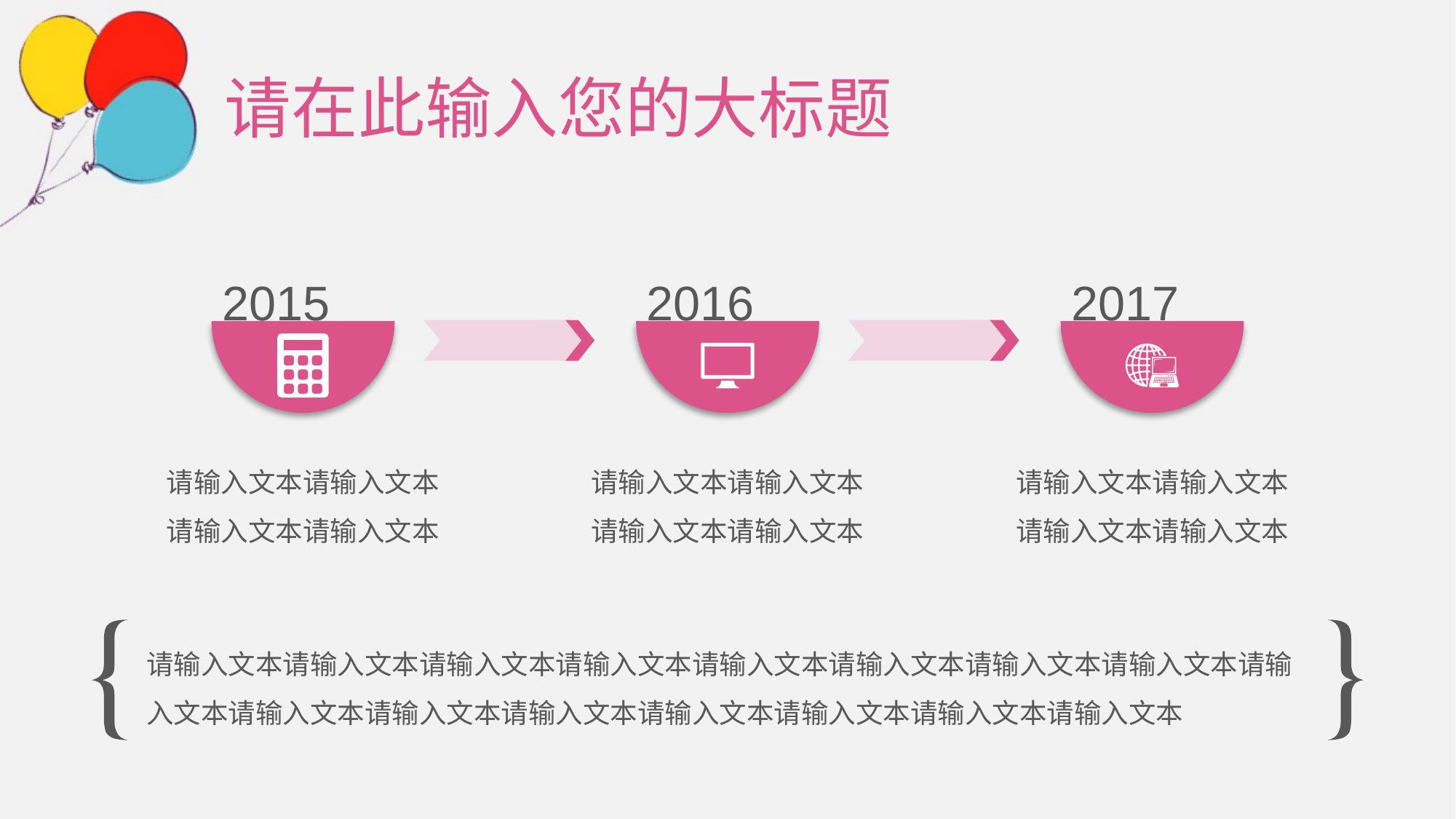

# 请在此输入您的大标题
2015
2016
2017

请输入文本请输入文本请输入文本请输入文本
请输入文本请输入文本请输入文本请输入文本
请输入文本请输入文本请输入文本请输入文本
请输入文本请输入文本请输入文本请输入文本请输入文本请输入文本请输入文本请输入文本请输入文本请输入文本请输入文本请输入文本请输入文本请输入文本请输入文本请输入文本